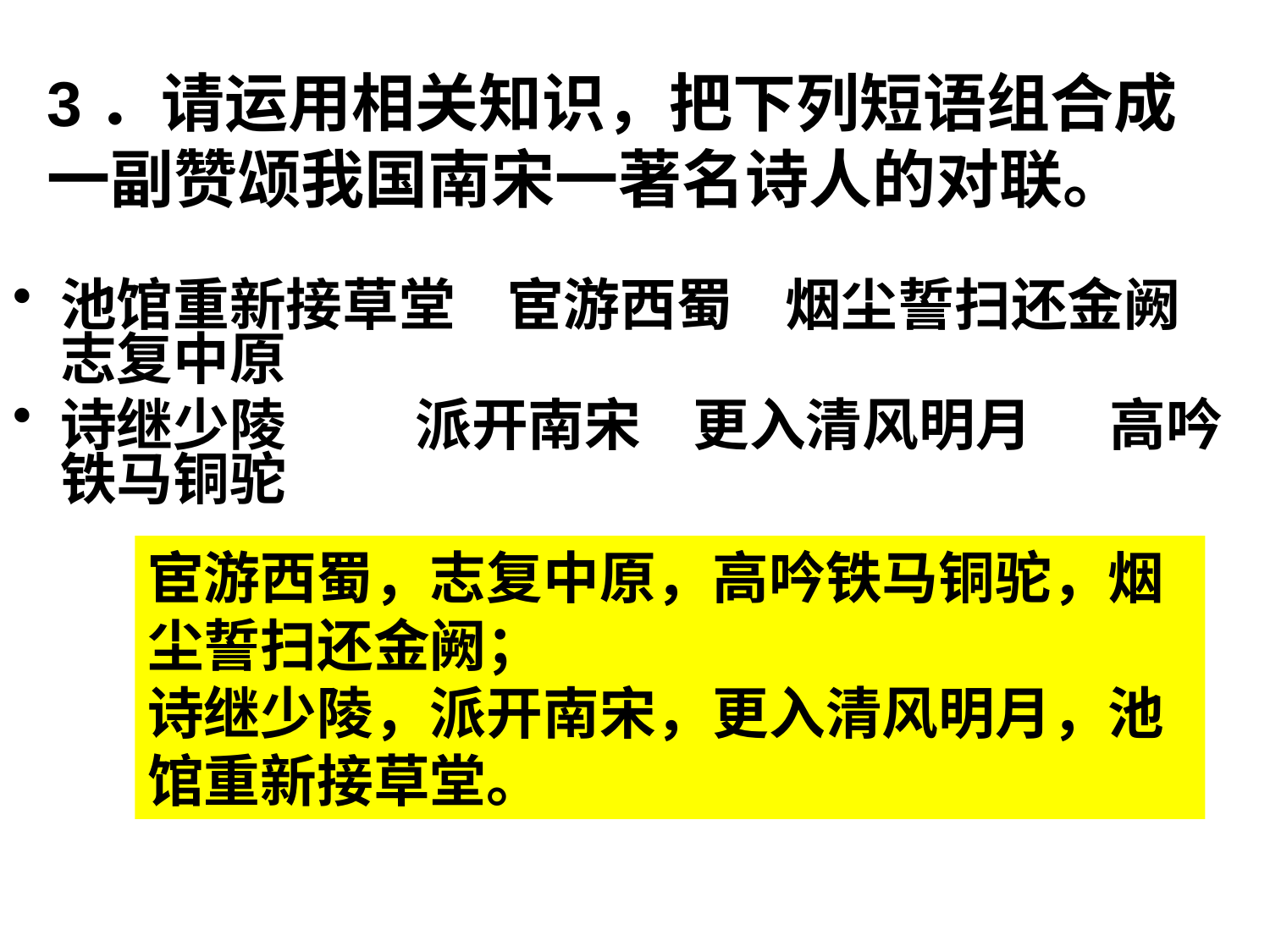

# 3．请运用相关知识，把下列短语组合成一副赞颂我国南宋一著名诗人的对联。
池馆重新接草堂    宦游西蜀    烟尘誓扫还金阙    志复中原
诗继少陵          派开南宋    更入清风明月      高吟铁马铜驼
宦游西蜀，志复中原，高吟铁马铜驼，烟尘誓扫还金阙；
诗继少陵，派开南宋，更入清风明月，池馆重新接草堂。